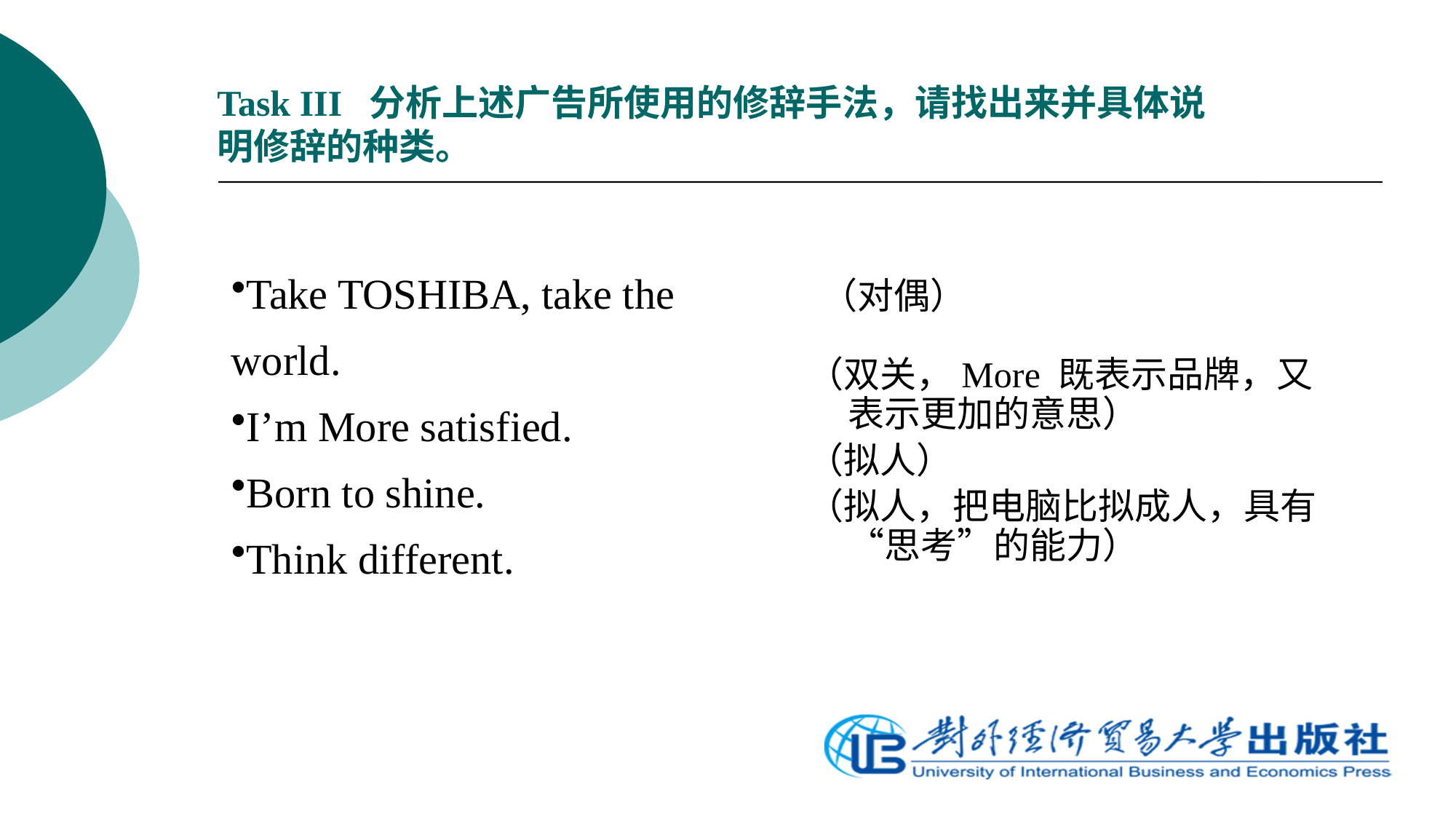

# Task III  分析上述广告所使用的修辞手法，请找出来并具体说明修辞的种类。
Take TOSHIBA, take the world.
I’m More satisfied.
Born to shine.
Think different.
 （对偶）

（双关，More 既表示品牌，又表示更加的意思）
（拟人）
（拟人，把电脑比拟成人，具有 “思考”的能力）